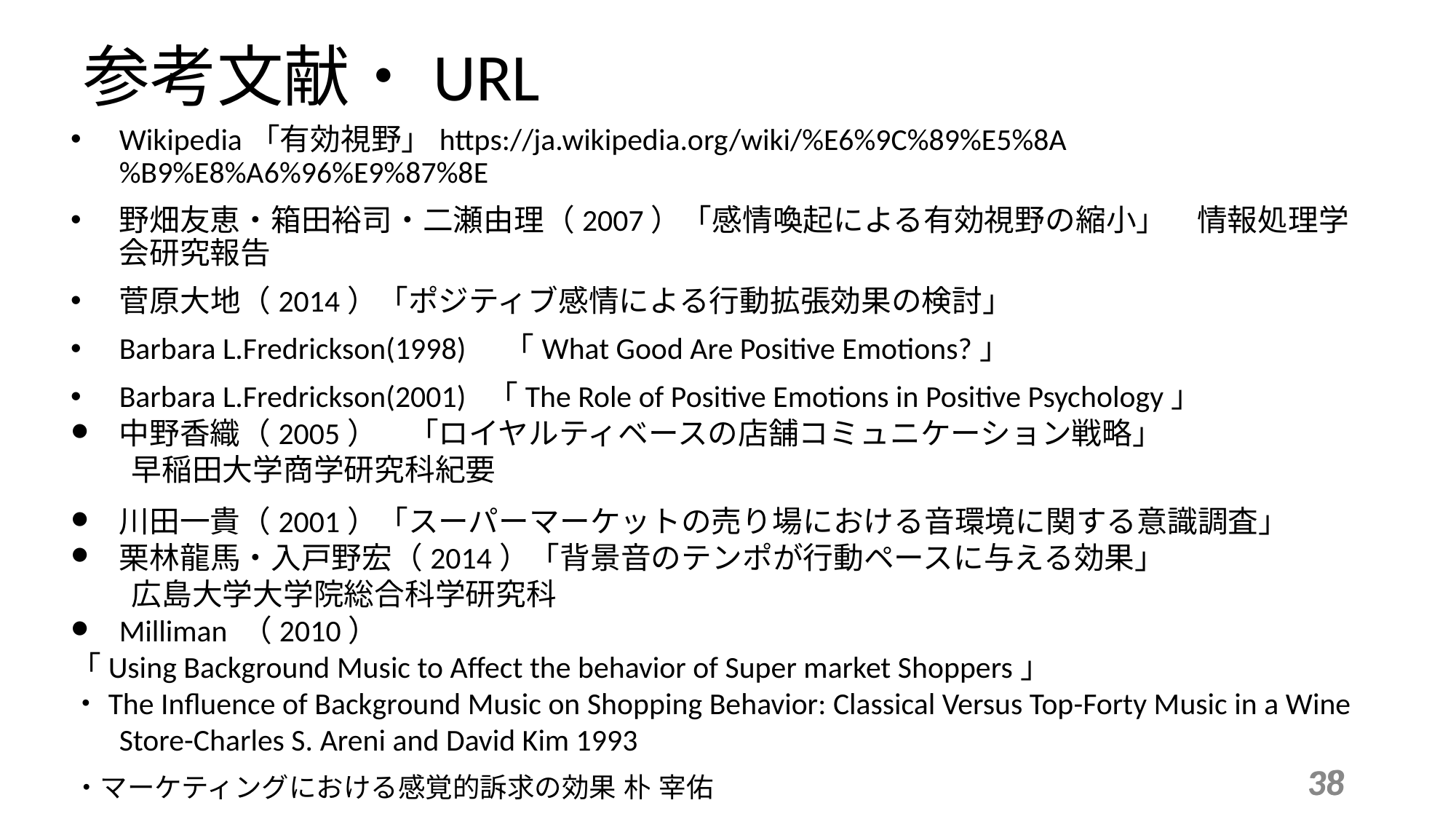

参考文献・URL
Wikipedia「有効視野」https://ja.wikipedia.org/wiki/%E6%9C%89%E5%8A%B9%E8%A6%96%E9%87%8E
野畑友恵・箱田裕司・二瀬由理（2007）「感情喚起による有効視野の縮小」　情報処理学会研究報告
菅原大地（2014）「ポジティブ感情による行動拡張効果の検討」
Barbara L.Fredrickson(1998)　「What Good Are Positive Emotions?」
Barbara L.Fredrickson(2001)  「The Role of Positive Emotions in Positive Psychology」
中野香織（2005）　「ロイヤルティベースの店舗コミュニケーション戦略」
　　早稲田大学商学研究科紀要
川田一貴（2001）「スーパーマーケットの売り場における音環境に関する意識調査」
栗林龍馬・入戸野宏（2014）「背景音のテンポが行動ペースに与える効果」
　　広島大学大学院総合科学研究科
Milliman （2010）
「Using Background Music to Affect the behavior of Super market Shoppers」
・The Influence of Background Music on Shopping Behavior: Classical Versus Top-Forty Music in a Wine Store-Charles S. Areni and David Kim 1993

38
38
・マーケティングにおける感覚的訴求の効果 朴 宰佑